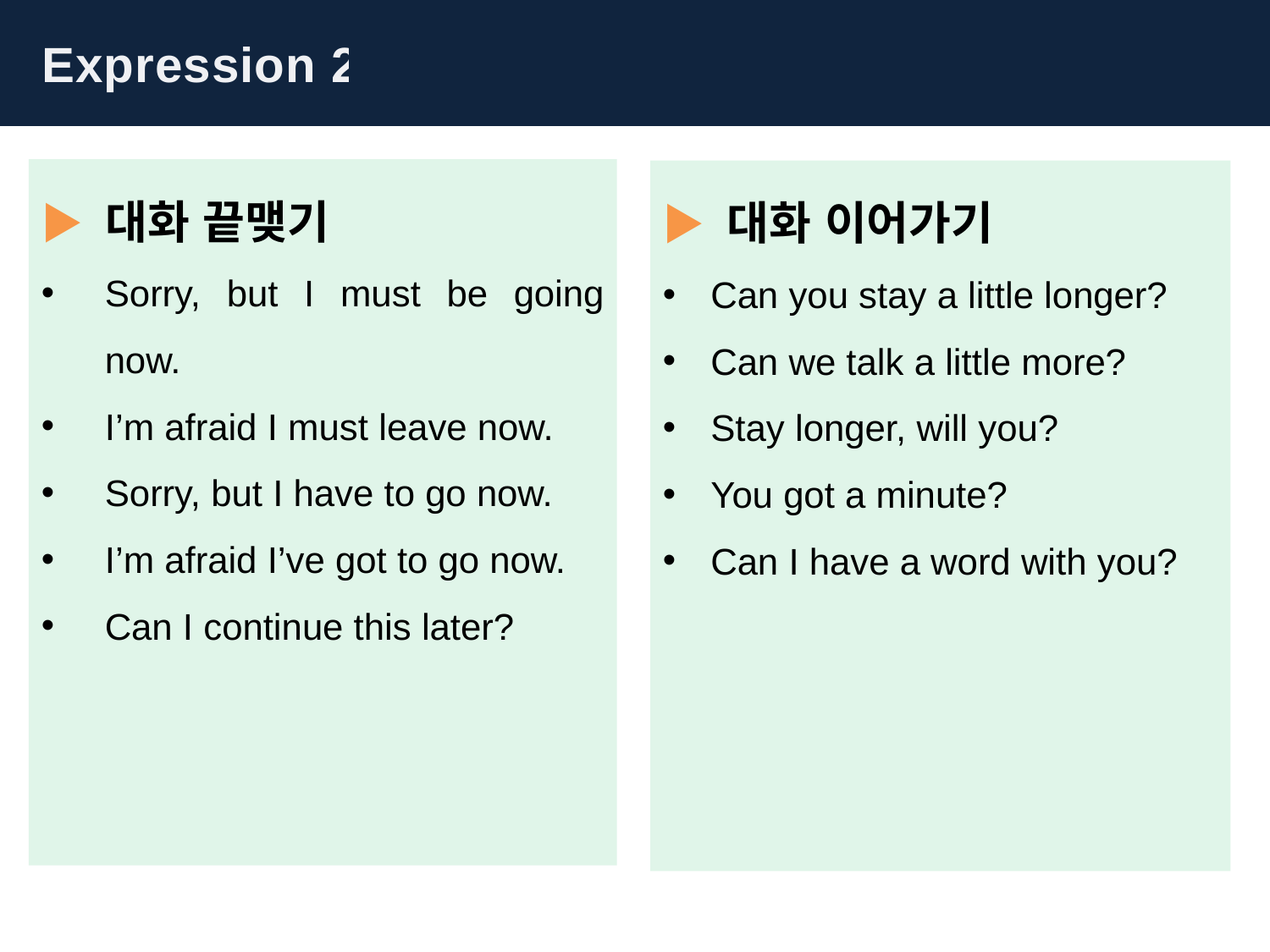

Expression 2
▶ 대화 끝맺기
Sorry, but I must be going now.
I’m afraid I must leave now.
Sorry, but I have to go now.
I’m afraid I’ve got to go now.
Can I continue this later?
▶ 대화 이어가기
Can you stay a little longer?
Can we talk a little more?
Stay longer, will you?
You got a minute?
Can I have a word with you?